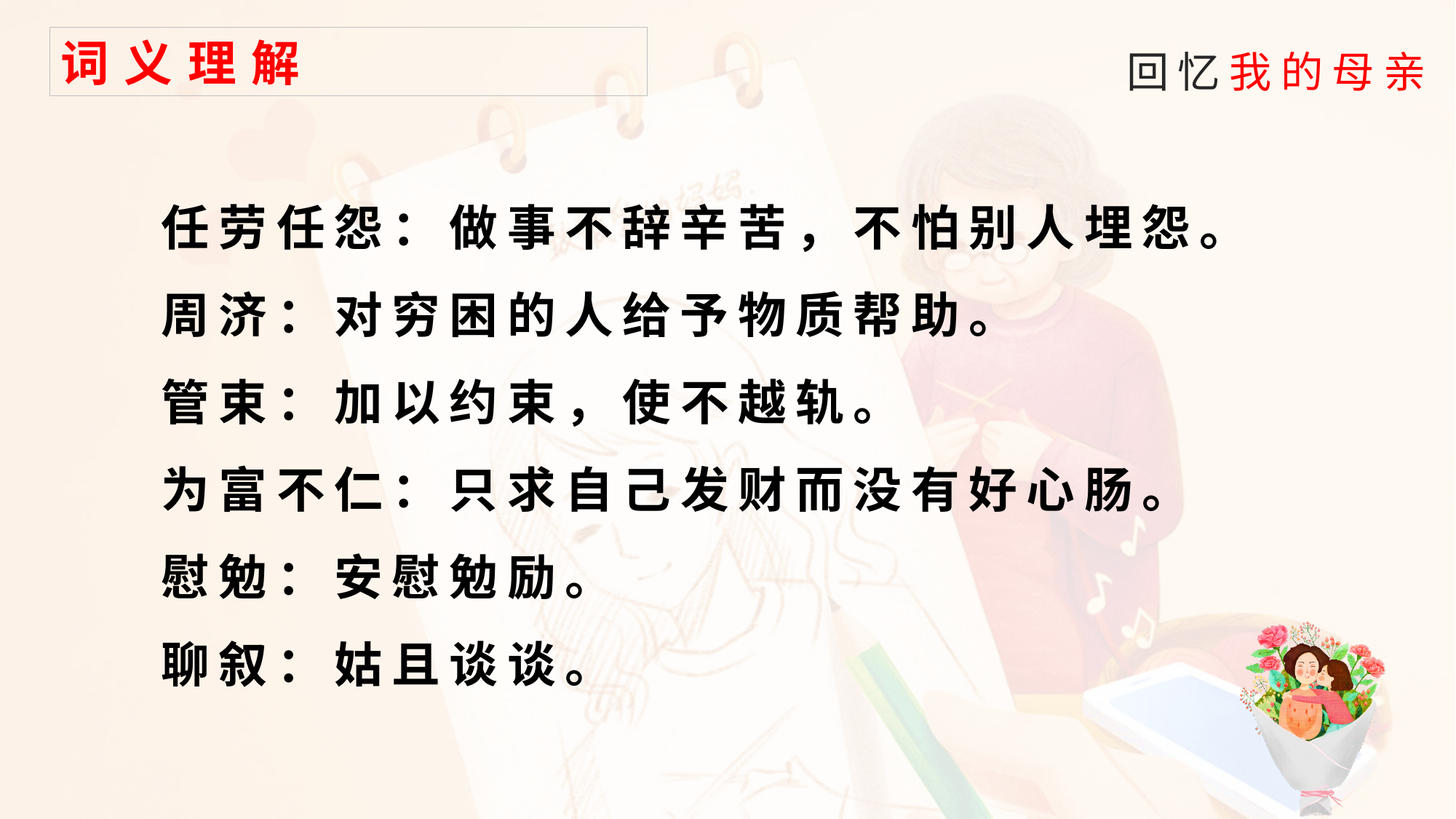

词义理解
任劳任怨：做事不辞辛苦，不怕别人埋怨。
周济：对穷困的人给予物质帮助。
管束：加以约束，使不越轨。
为富不仁：只求自己发财而没有好心肠。
慰勉：安慰勉励。
聊叙：姑且谈谈。